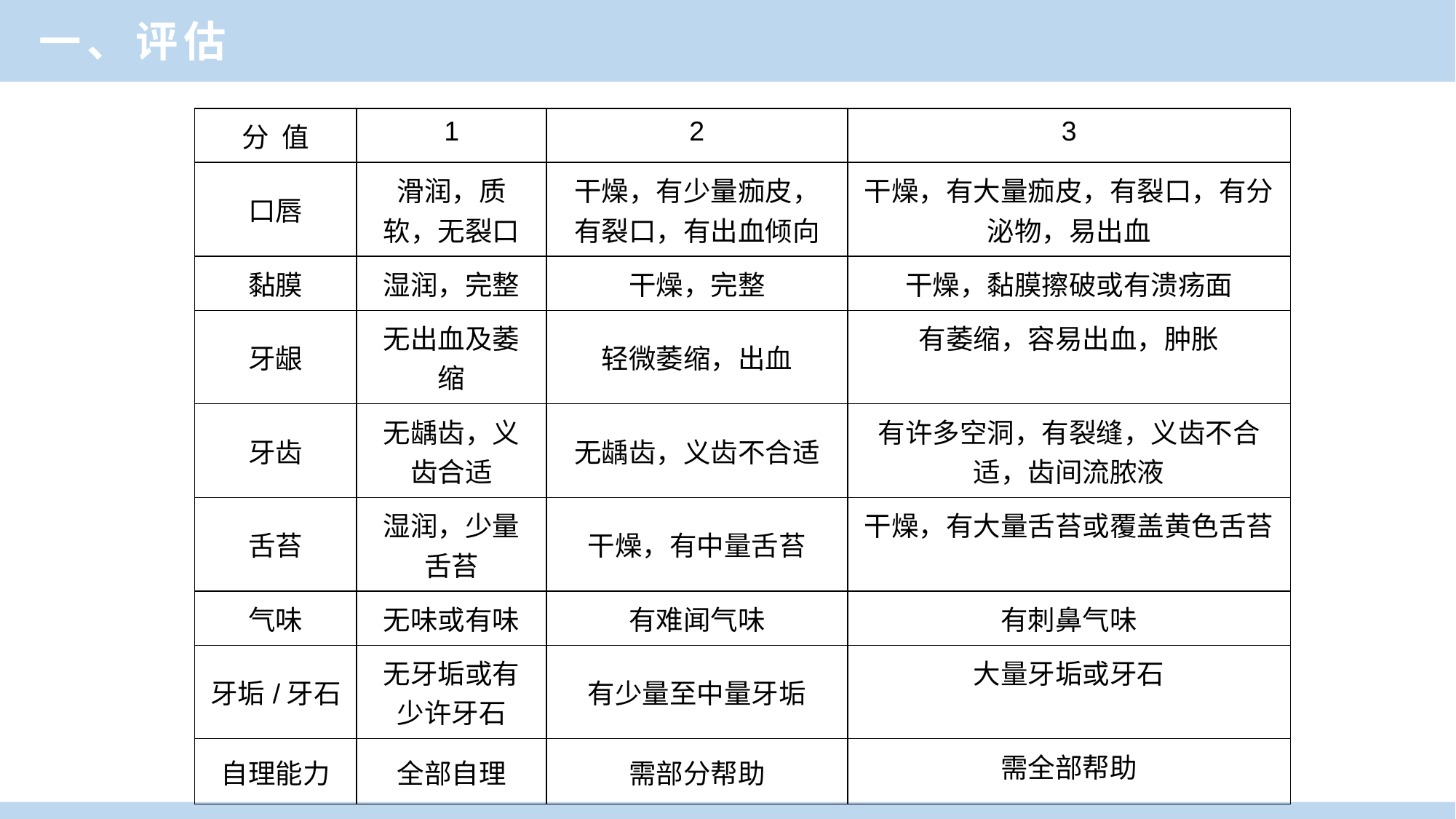

一、评估
| 分 值 | 1 | 2 | 3 |
| --- | --- | --- | --- |
| 口唇 | 滑润，质软，无裂口 | 干燥，有少量痂皮，有裂口，有出血倾向 | 干燥，有大量痂皮，有裂口，有分泌物，易出血 |
| 黏膜 | 湿润，完整 | 干燥，完整 | 干燥，黏膜擦破或有溃疡面 |
| 牙龈 | 无出血及萎缩 | 轻微萎缩，出血 | 有萎缩，容易出血，肿胀 |
| 牙齿 | 无龋齿，义齿合适 | 无龋齿，义齿不合适 | 有许多空洞，有裂缝，义齿不合适，齿间流脓液 |
| 舌苔 | 湿润，少量舌苔 | 干燥，有中量舌苔 | 干燥，有大量舌苔或覆盖黄色舌苔 |
| 气味 | 无味或有味 | 有难闻气味 | 有刺鼻气味 |
| 牙垢/牙石 | 无牙垢或有少许牙石 | 有少量至中量牙垢 | 大量牙垢或牙石 |
| 自理能力 | 全部自理 | 需部分帮助 | 需全部帮助 |